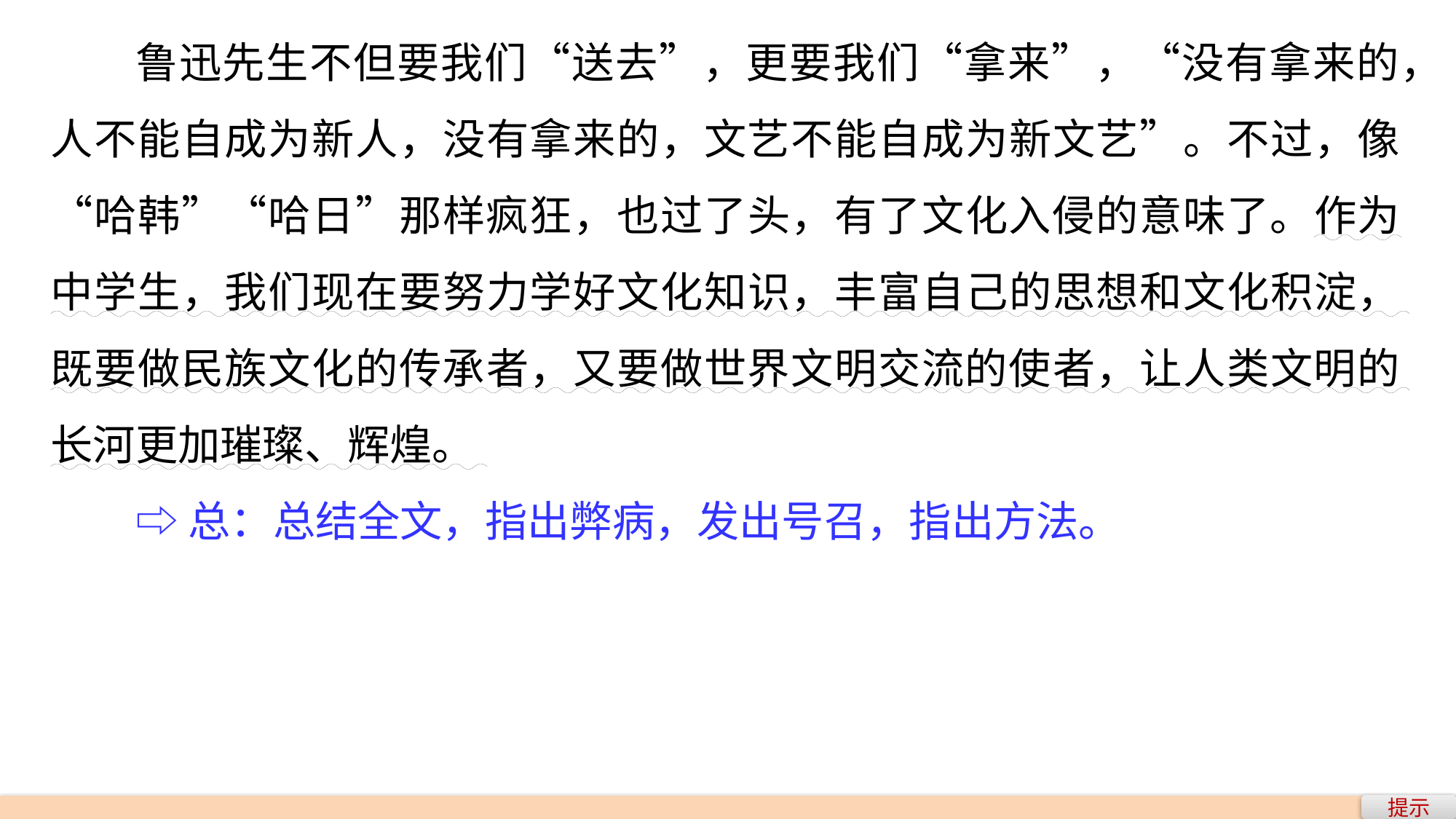

鲁迅先生不但要我们“送去”，更要我们“拿来”，“没有拿来的，人不能自成为新人，没有拿来的，文艺不能自成为新文艺”。不过，像“哈韩”“哈日”那样疯狂，也过了头，有了文化入侵的意味了。作为中学生，我们现在要努力学好文化知识，丰富自己的思想和文化积淀，既要做民族文化的传承者，又要做世界文明交流的使者，让人类文明的长河更加璀璨、辉煌。
⇨总：总结全文，指出弊病，发出号召，指出方法。
提示